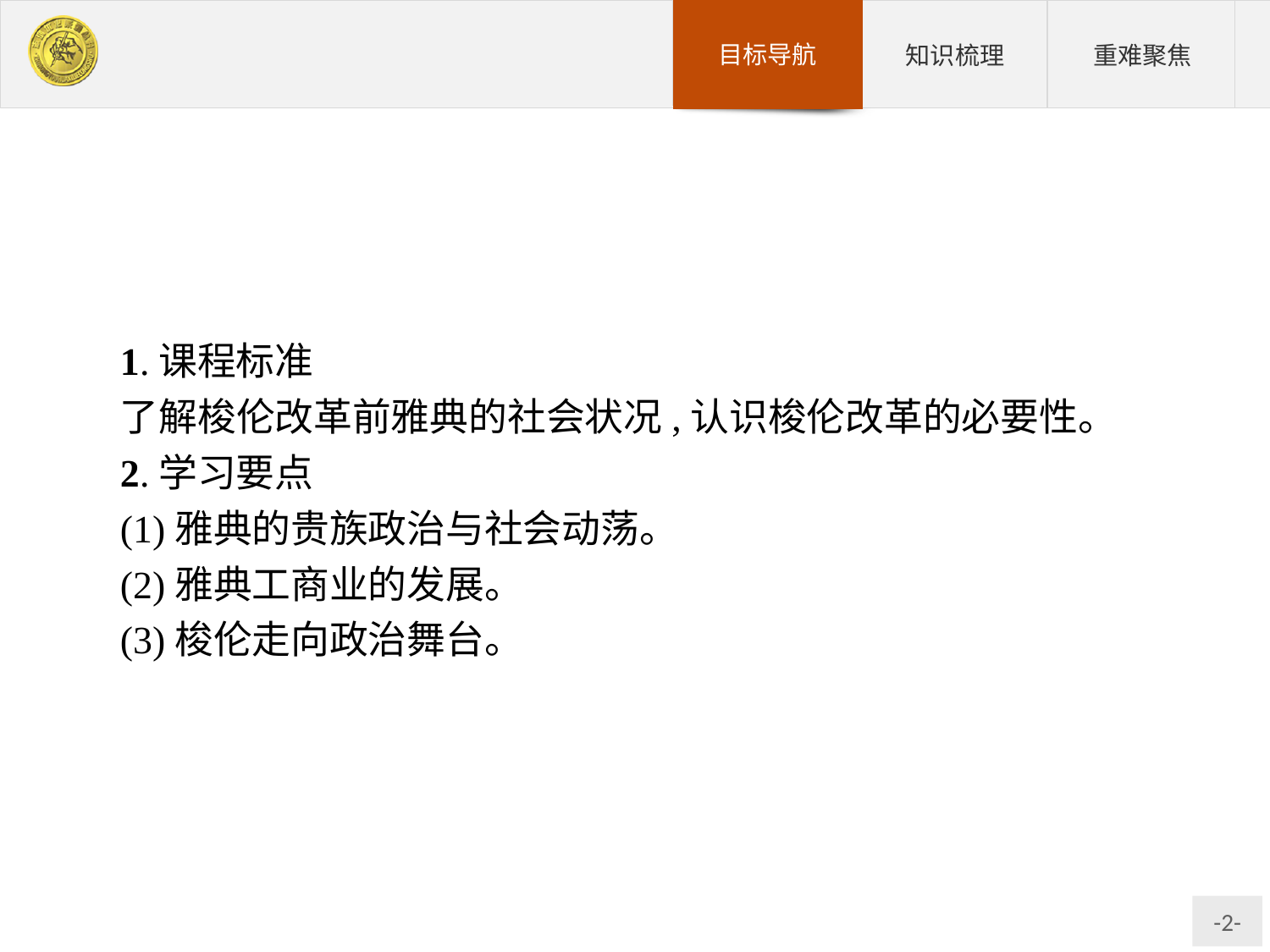

1.课程标准
了解梭伦改革前雅典的社会状况,认识梭伦改革的必要性。
2.学习要点
(1)雅典的贵族政治与社会动荡。
(2)雅典工商业的发展。
(3)梭伦走向政治舞台。